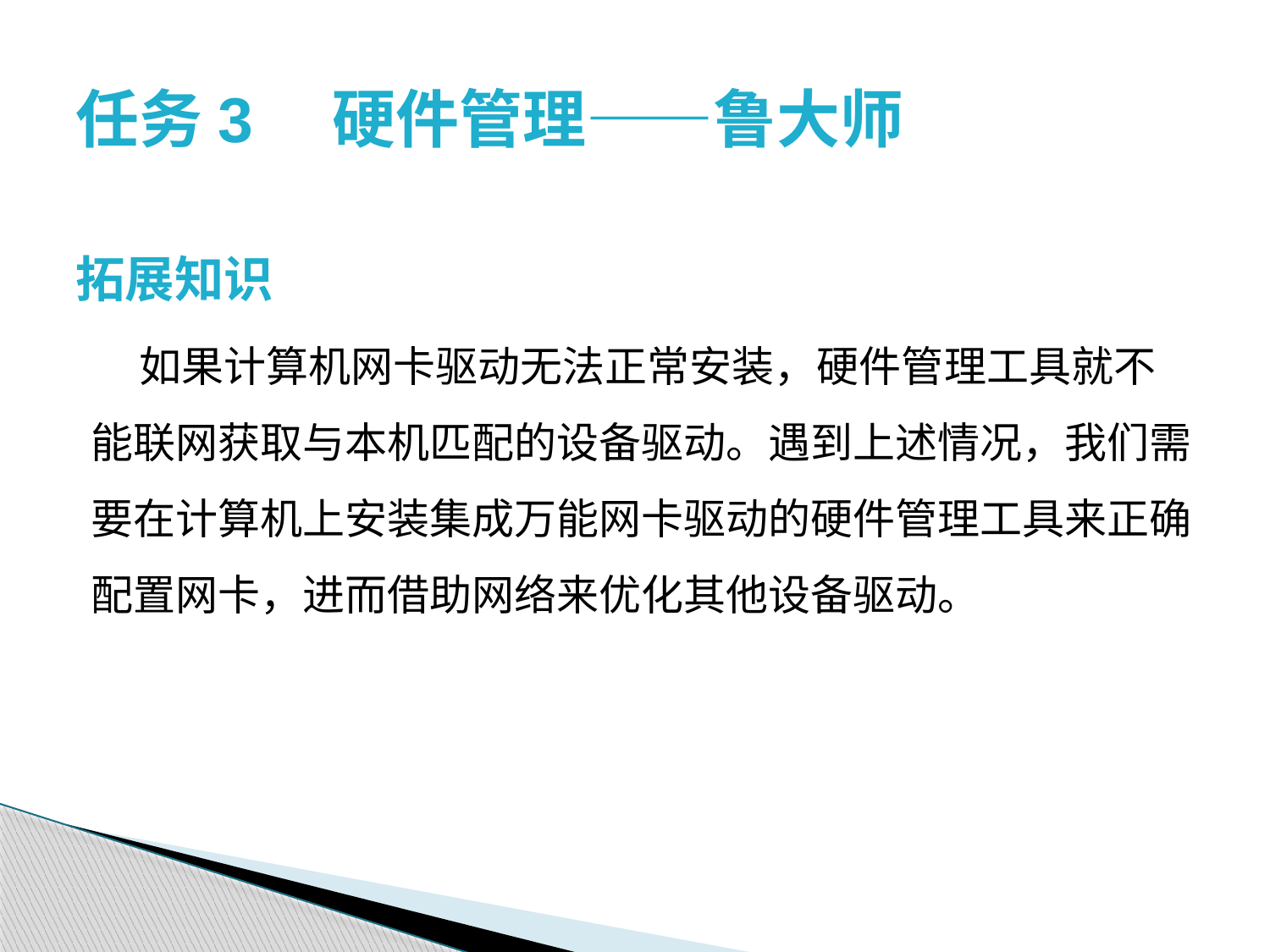

# 任务3　硬件管理——鲁大师
拓展知识
    如果计算机网卡驱动无法正常安装，硬件管理工具就不能联网获取与本机匹配的设备驱动。遇到上述情况，我们需要在计算机上安装集成万能网卡驱动的硬件管理工具来正确配置网卡，进而借助网络来优化其他设备驱动。